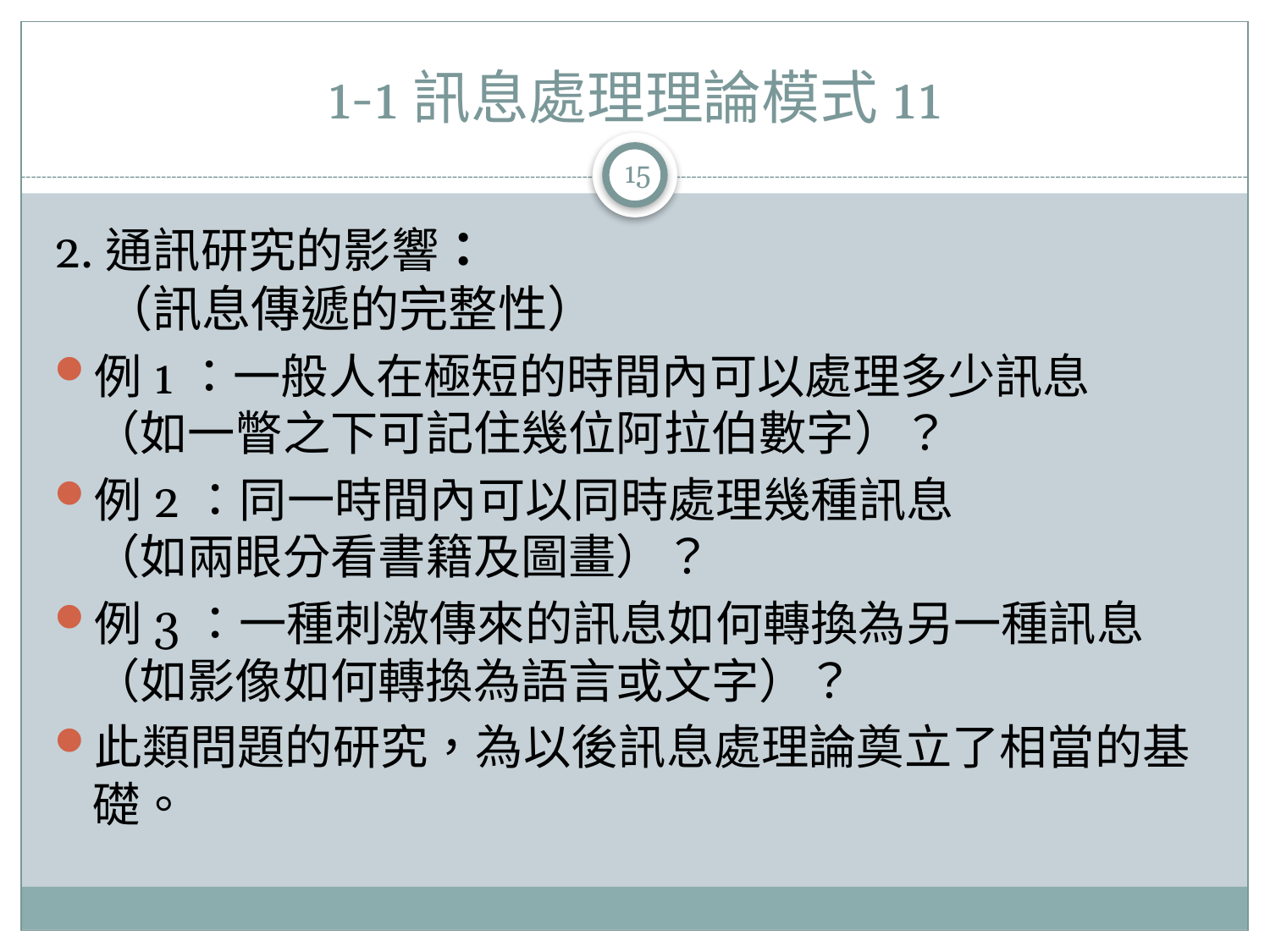

# 1-1訊息處理理論模式11
15
2.通訊研究的影響：
 （訊息傳遞的完整性）
例1：一般人在極短的時間內可以處理多少訊息
（如一瞥之下可記住幾位阿拉伯數字）？
例2：同一時間內可以同時處理幾種訊息
（如兩眼分看書籍及圖畫）？
例3：一種刺激傳來的訊息如何轉換為另一種訊息（如影像如何轉換為語言或文字）？
此類問題的研究，為以後訊息處理論奠立了相當的基礎。